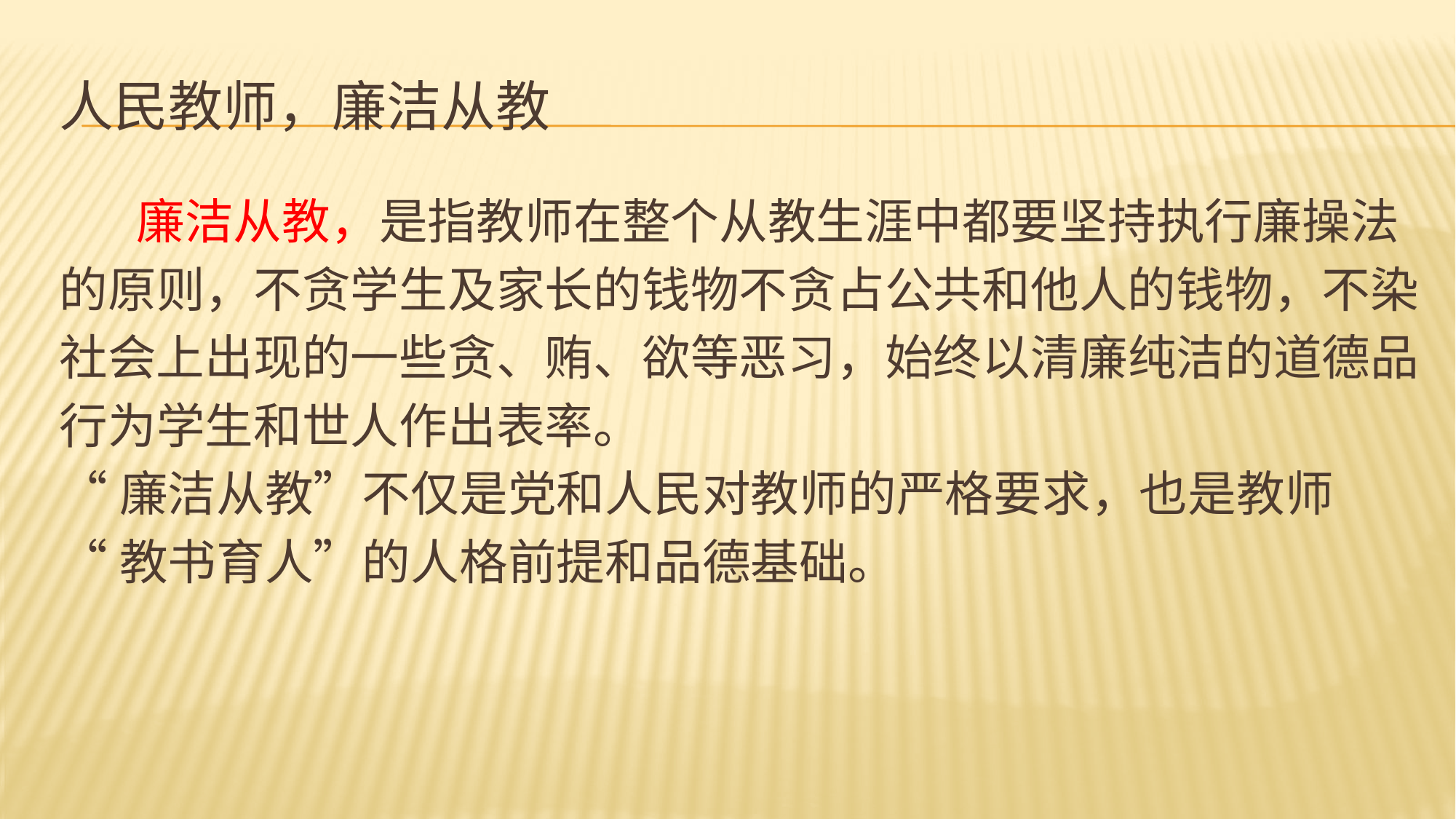

# 人民教师，廉洁从教
      廉洁从教，是指教师在整个从教生涯中都要坚持执行廉操法
的原则，不贪学生及家长的钱物不贪占公共和他人的钱物，不染
社会上出现的一些贪、贿、欲等恶习，始终以清廉纯洁的道德品
行为学生和世人作出表率。
“廉洁从教”不仅是党和人民对教师的严格要求，也是教师
“教书育人”的人格前提和品德基础。